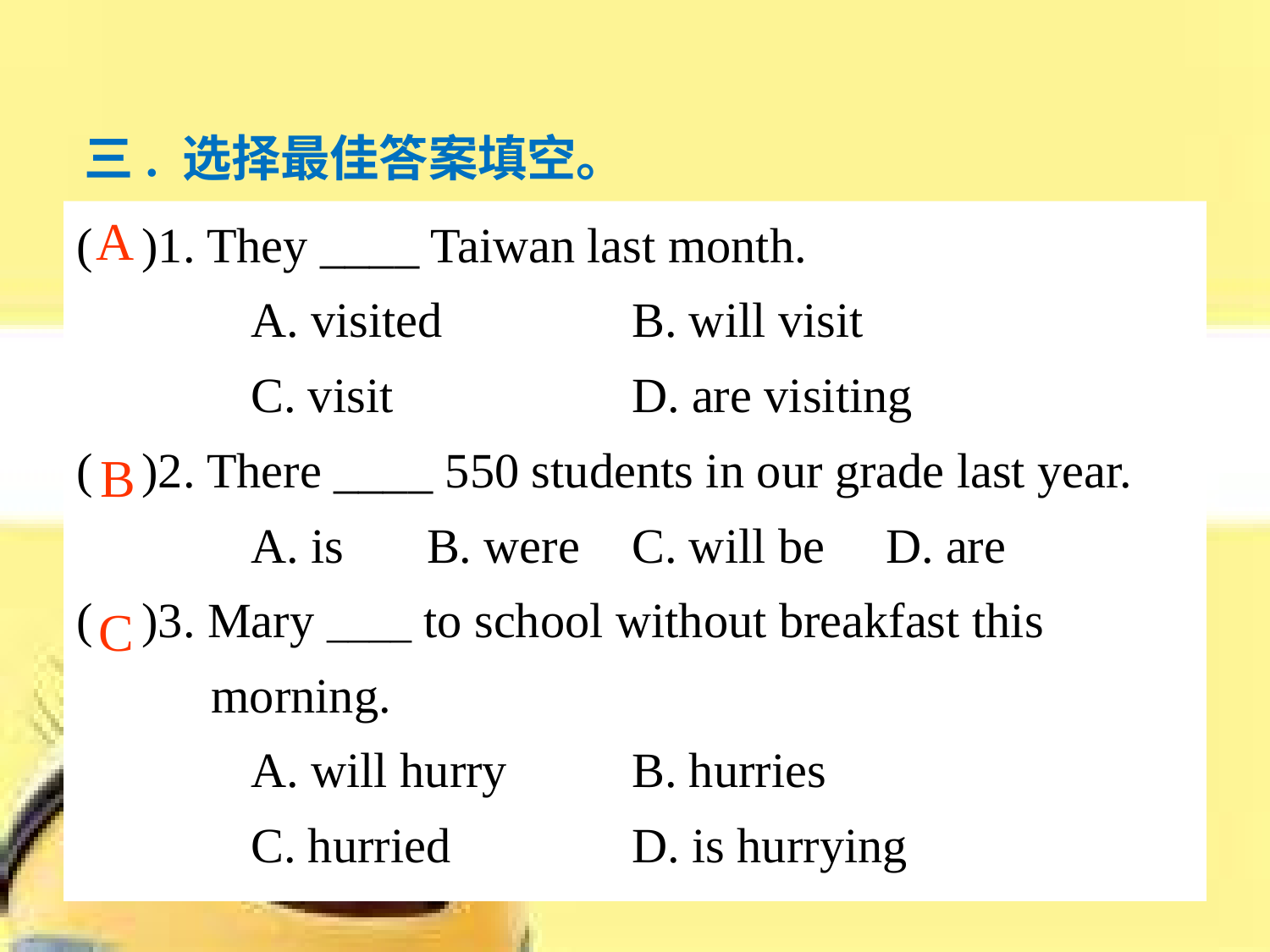

# 三. 选择最佳答案填空。
(    )1. They ____ Taiwan last month.
		A. visited 		B. will visit
		C. visit 		D. are visiting
(    )2. There ____ 550 students in our grade last year.
		A. is 	    B. were 	C. will be 	D. are
(    )3. Mary ____ to school without breakfast this
           morning.
		A. will hurry 	B. hurries
		C. hurried 		D. is hurrying
A
B
C